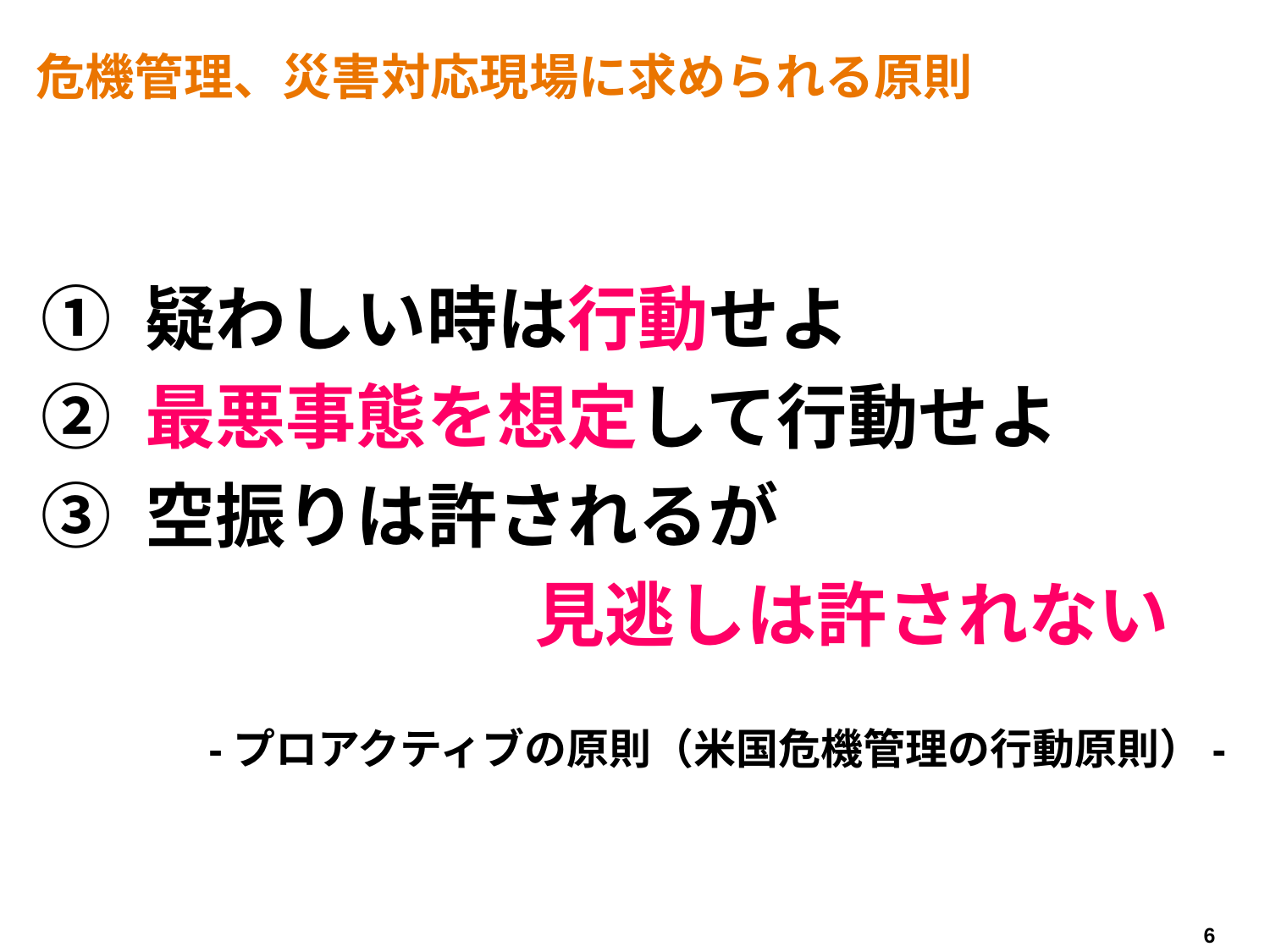

# 危機管理、災害対応現場に求められる原則

① 疑わしい時は行動せよ
② 最悪事態を想定して行動せよ
③ 空振りは許されるが
　　　　　　　見逃しは許されない

-プロアクティブの原則（米国危機管理の行動原則）-
6